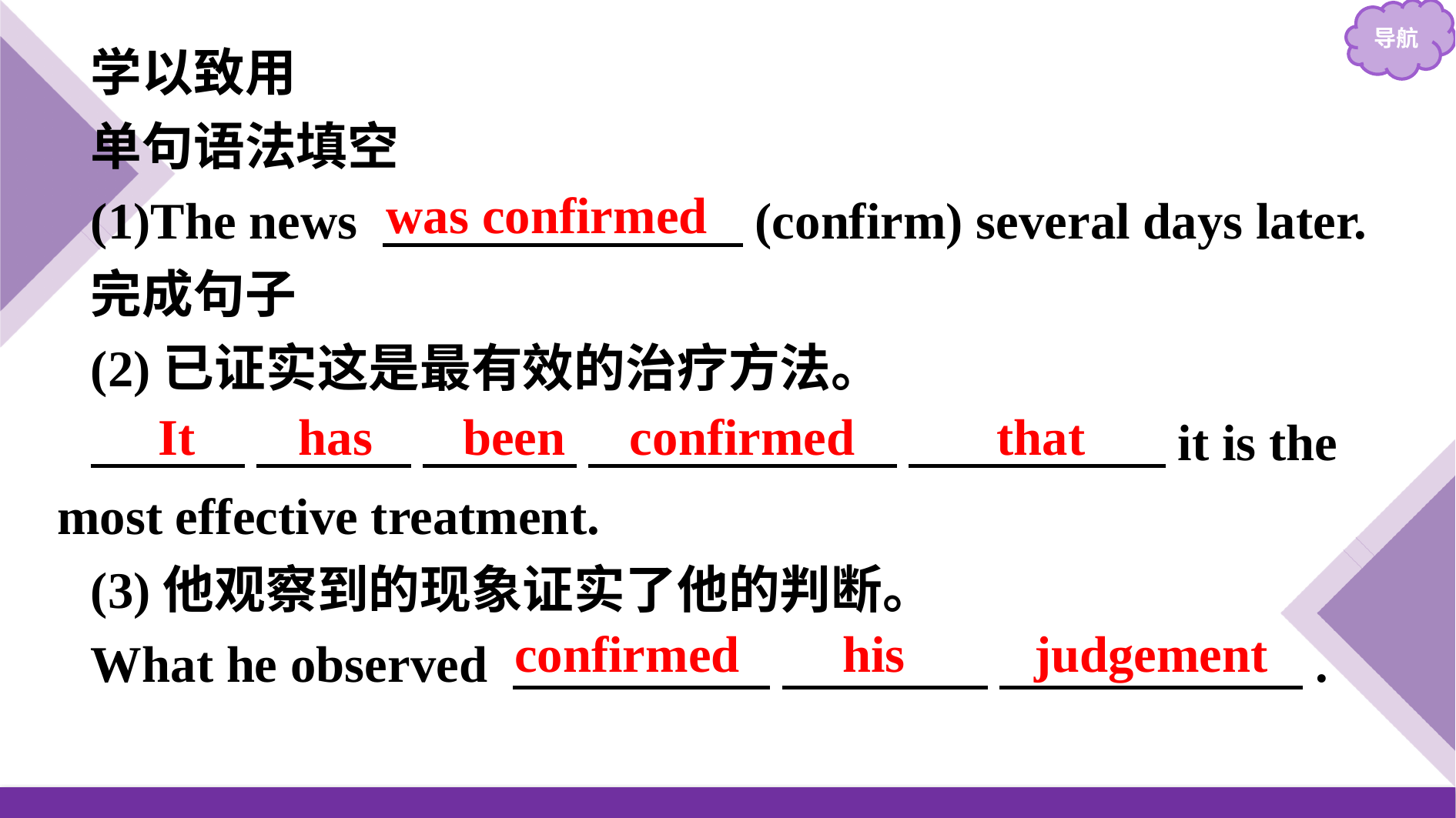

学以致用
单句语法填空
(1)The news 　　　　　　　(confirm) several days later.
完成句子
(2)已证实这是最有效的治疗方法。
　　　 　　　 　　　 　　　　　　 　　　　　it is the most effective treatment.
(3)他观察到的现象证实了他的判断。
What he observed 　　　　　 　　　　 　    　　　　.
was confirmed
It        has       been     confirmed           that
confirmed        his          judgement